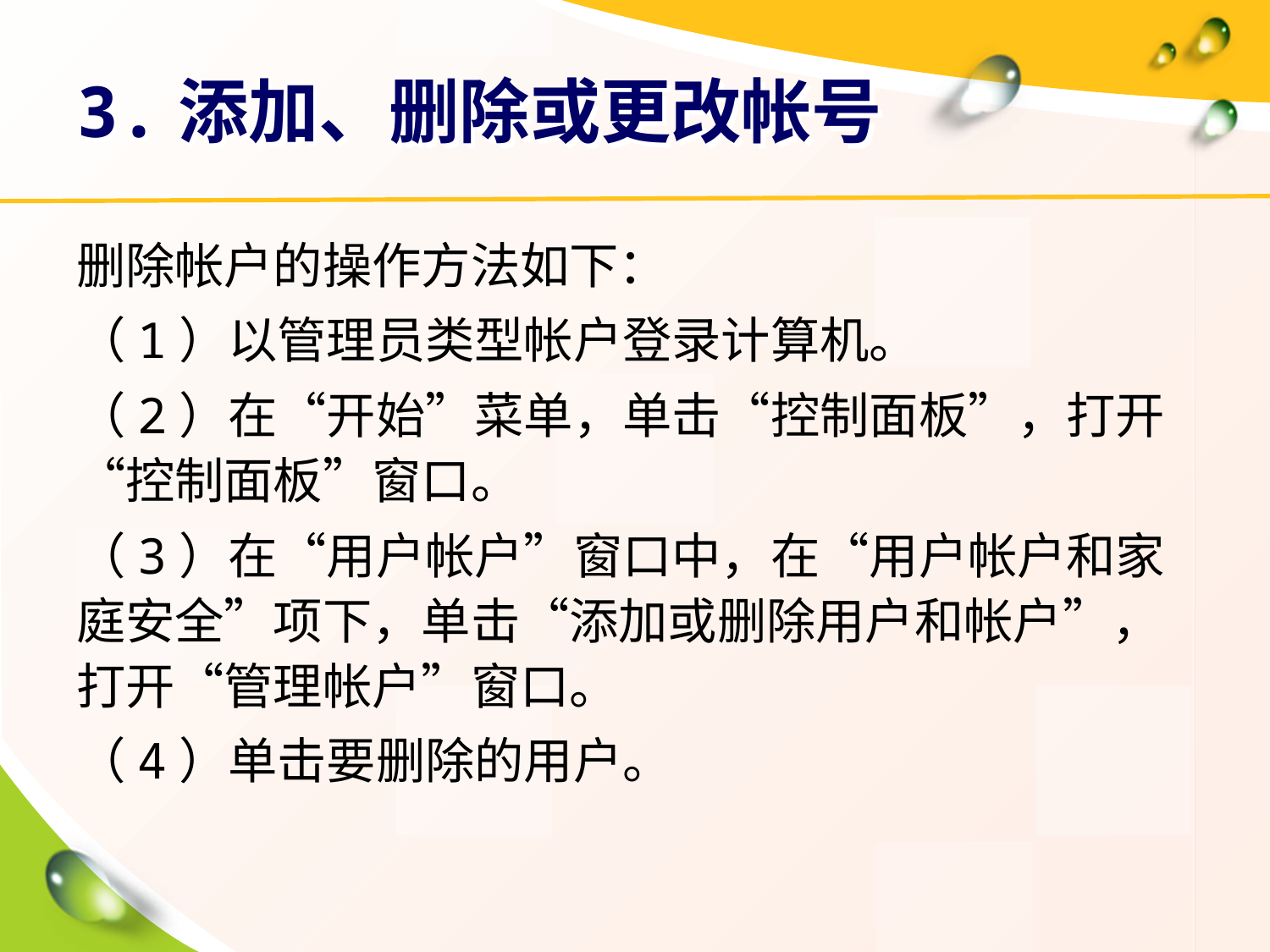

# 3.添加、删除或更改帐号
删除帐户的操作方法如下：
（1）以管理员类型帐户登录计算机。
（2）在“开始”菜单，单击“控制面板”，打开“控制面板”窗口。
（3）在“用户帐户”窗口中，在“用户帐户和家庭安全”项下，单击“添加或删除用户和帐户”，打开“管理帐户”窗口。
（4）单击要删除的用户。